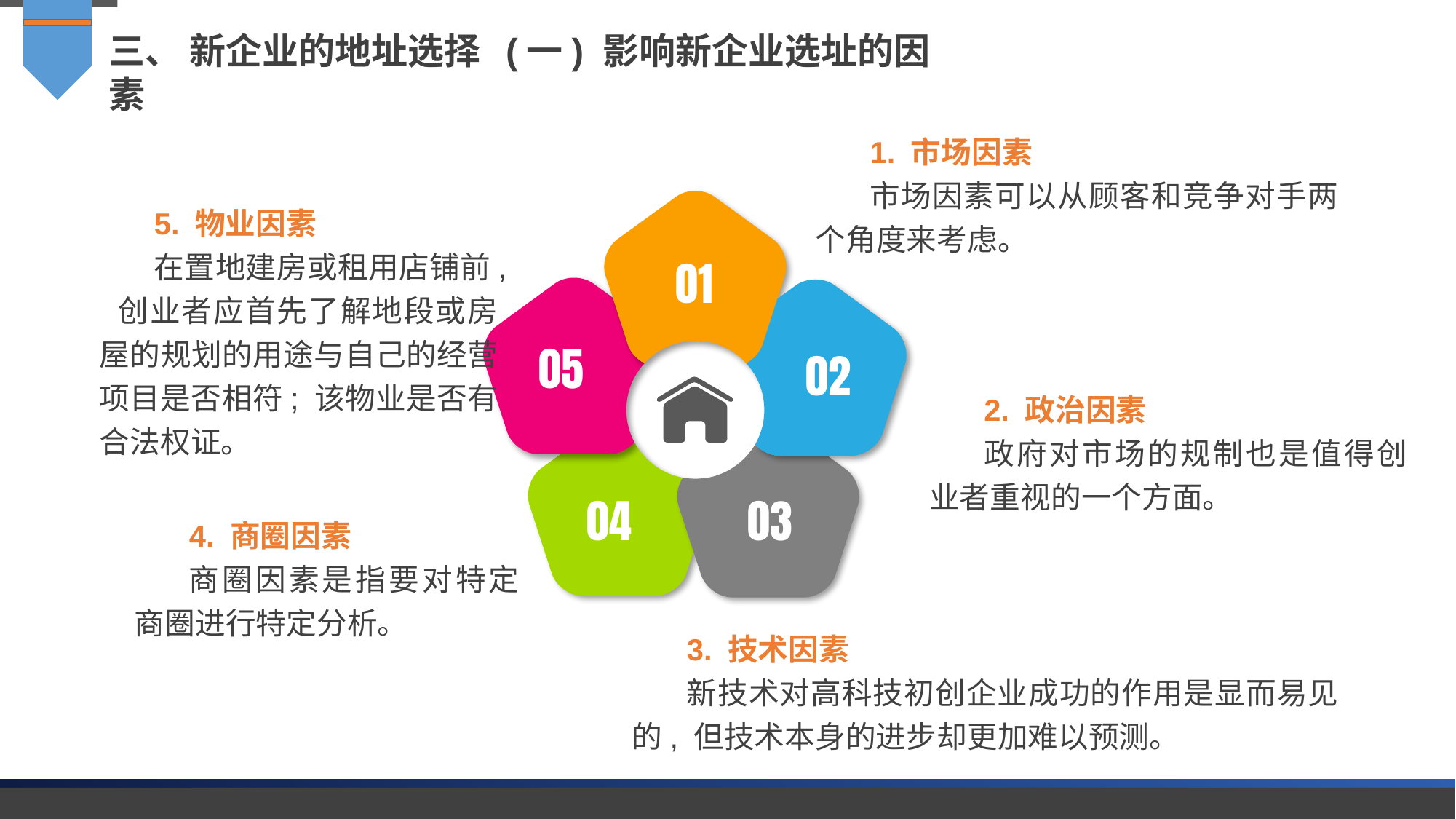

三、 新企业的地址选择  (一) 影响新企业选址的因素
1. 市场因素
市场因素可以从顾客和竞争对手两个角度来考虑。

5. 物业因素
在置地建房或租用店铺前, 创业者应首先了解地段或房屋的规划的用途与自己的经营项目是否相符; 该物业是否有合法权证。
01

05
02

2. 政治因素
政府对市场的规制也是值得创业者重视的一个方面。

04
03
4. 商圈因素
商圈因素是指要对特定商圈进行特定分析。
3. 技术因素
新技术对高科技初创企业成功的作用是显而易见的, 但技术本身的进步却更加难以预测。